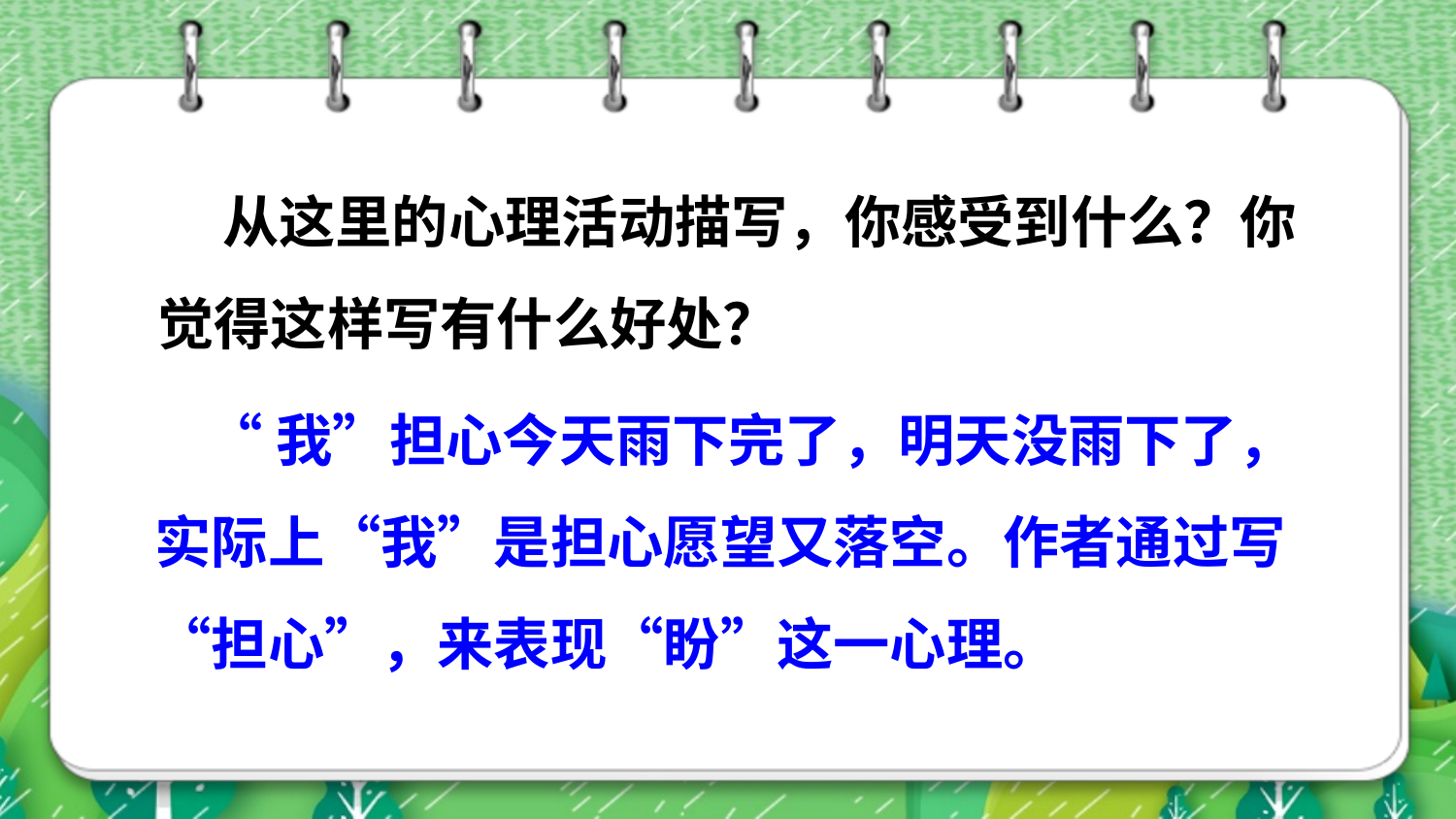

从这里的心理活动描写，你感受到什么？你觉得这样写有什么好处？
    “我”担心今天雨下完了，明天没雨下了，实际上“我”是担心愿望又落空。作者通过写“担心”，来表现“盼”这一心理。